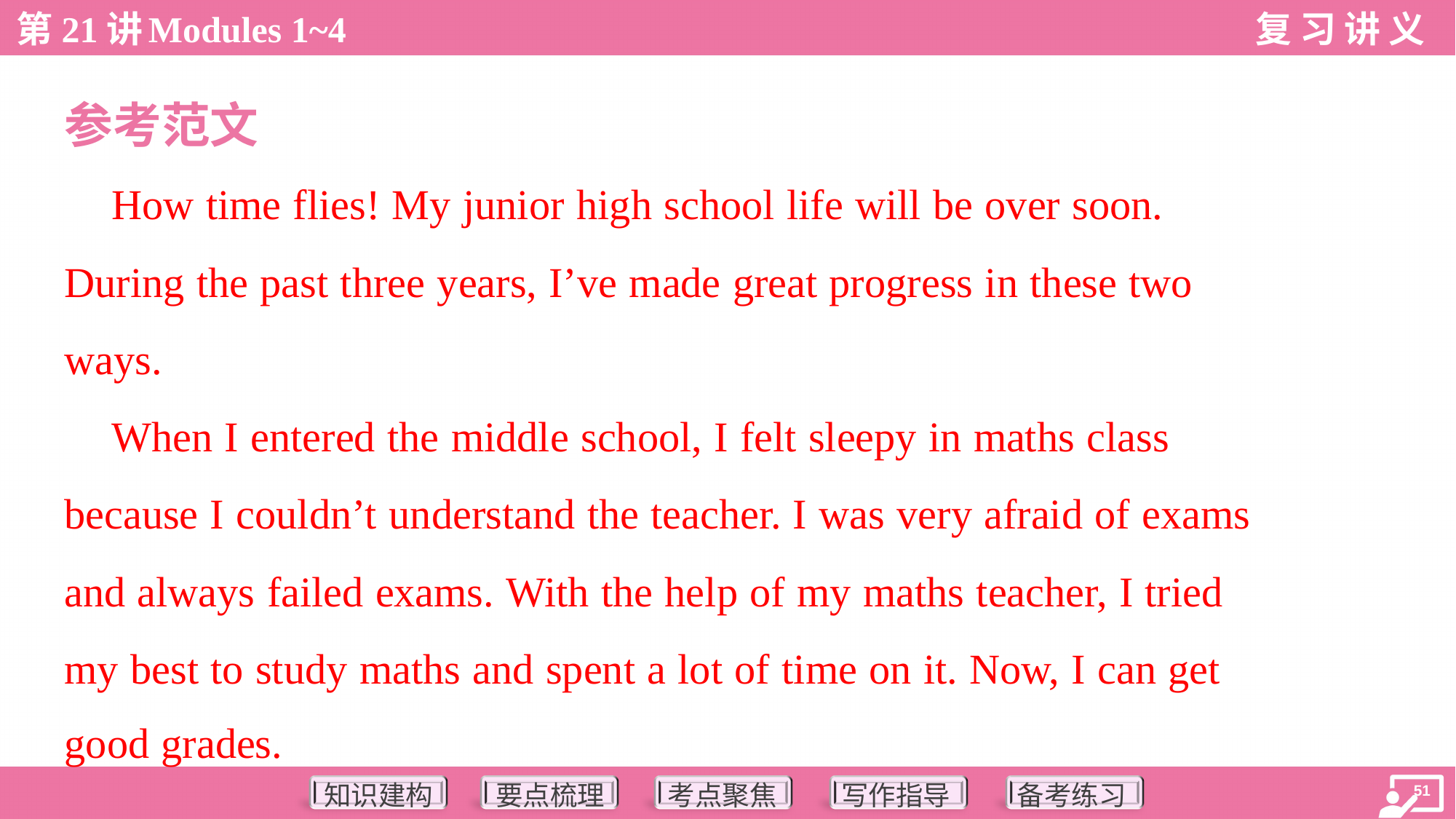

参考范文
    How time flies! My junior high school life will be over soon.
During the past three years, I’ve made great progress in these two
ways.
    When I entered the middle school, I felt sleepy in maths class
because I couldn’t understand the teacher. I was very afraid of exams
and always failed exams. With the help of my maths teacher, I tried
my best to study maths and spent a lot of time on it. Now, I can get
good grades.